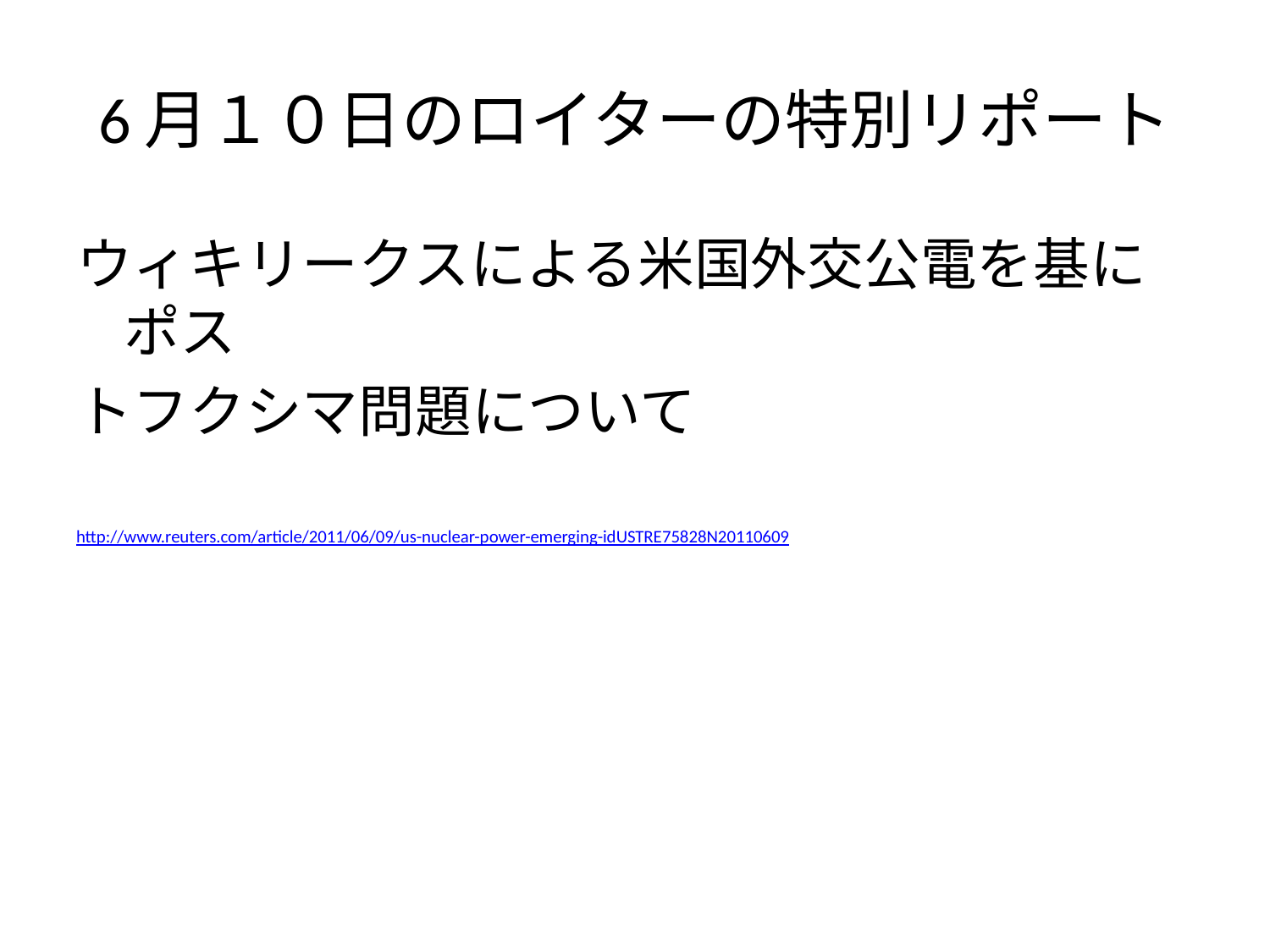

# 6月１０日のロイターの特別リポート
ウィキリークスによる米国外交公電を基にポス
トフクシマ問題について

http://www.reuters.com/article/2011/06/09/us-nuclear-power-emerging-idUSTRE75828N20110609